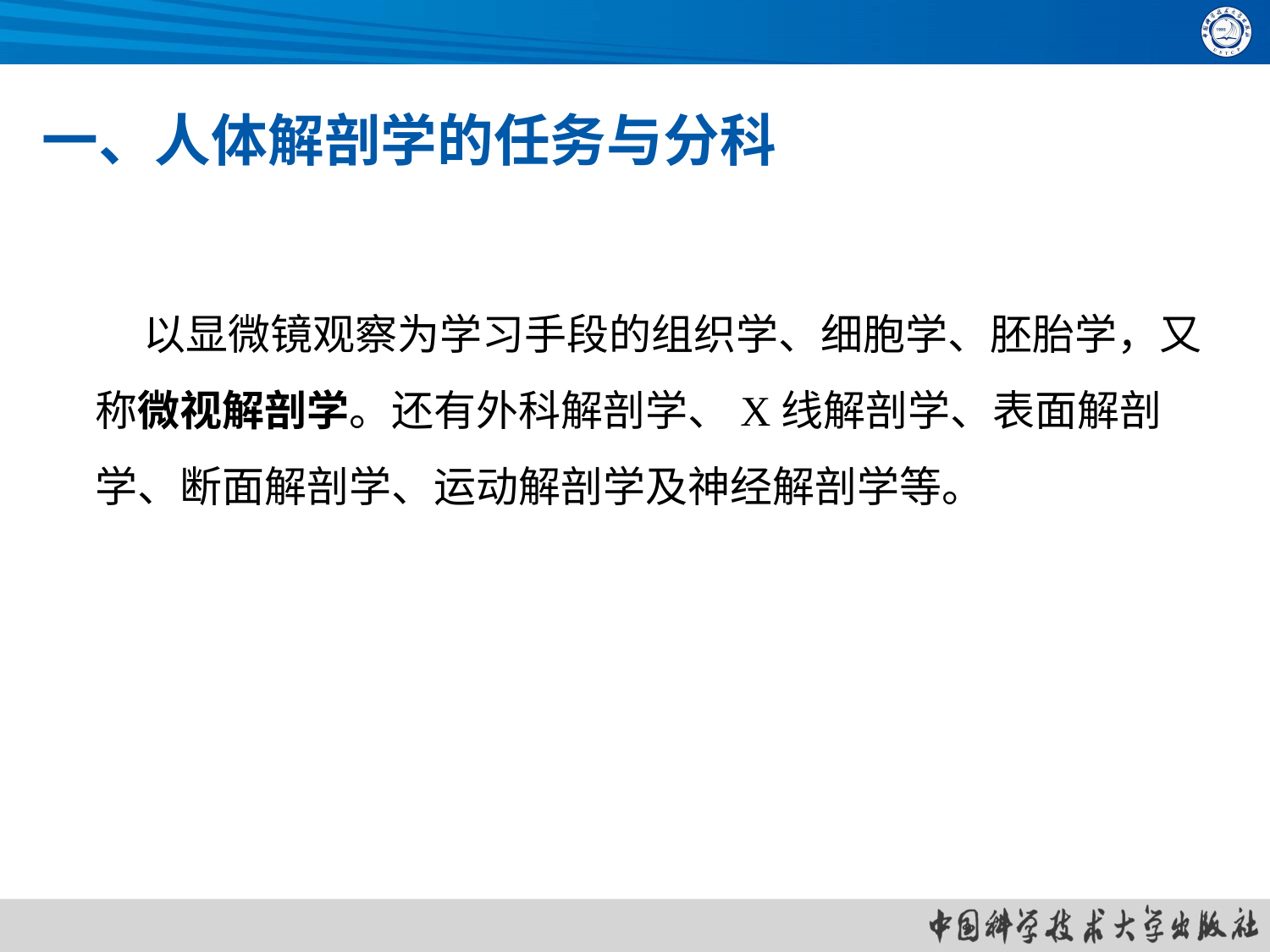

一、人体解剖学的任务与分科

    以显微镜观察为学习手段的组织学、细胞学、胚胎学，又称微视解剖学。还有外科解剖学、X线解剖学、表面解剖学、断面解剖学、运动解剖学及神经解剖学等。